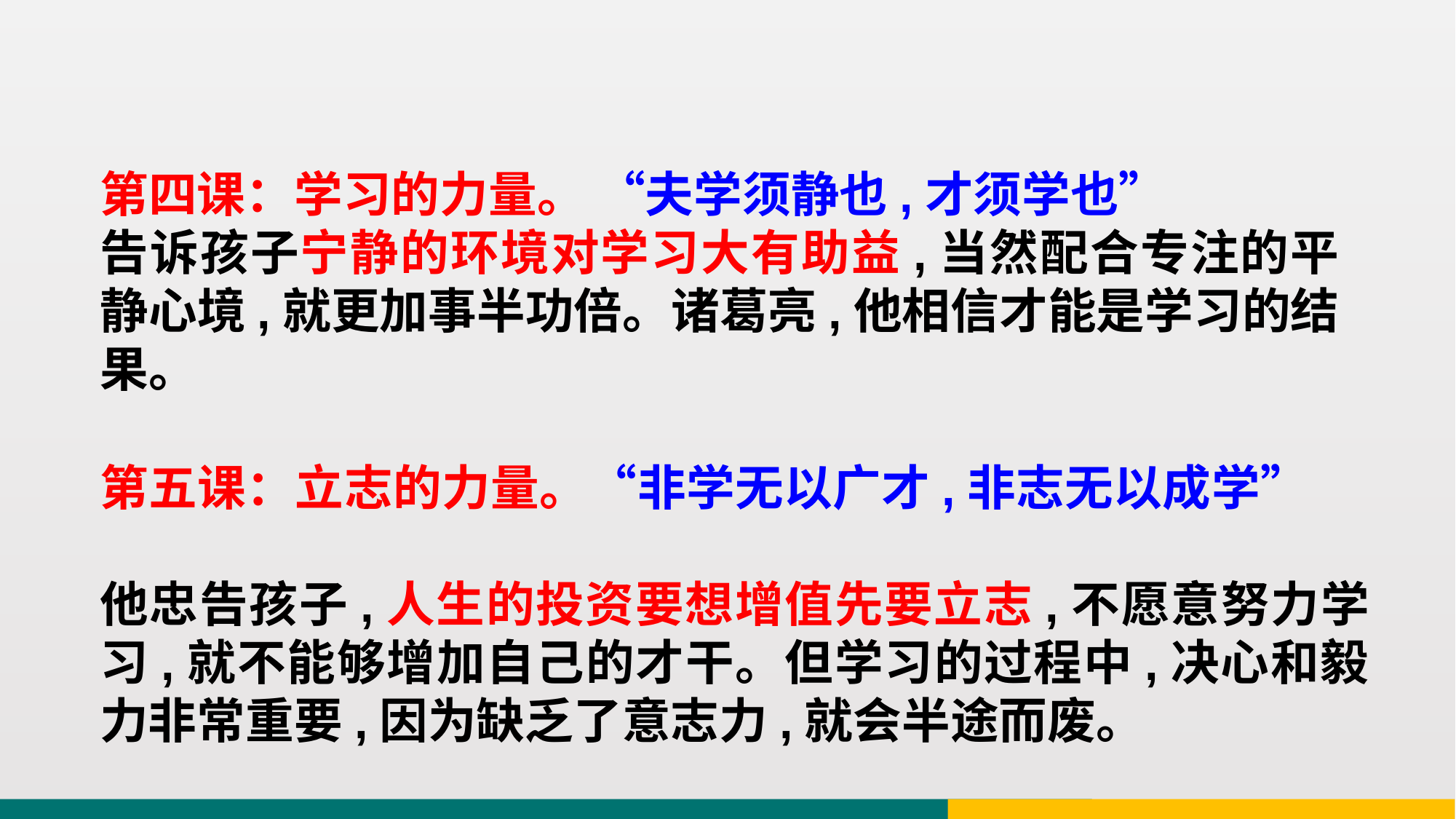

第四课：学习的力量。 “夫学须静也,才须学也”
告诉孩子宁静的环境对学习大有助益,当然配合专注的平静心境,就更加事半功倍。诸葛亮,他相信才能是学习的结果。
第五课：立志的力量。“非学无以广才,非志无以成学”
他忠告孩子,人生的投资要想增值先要立志,不愿意努力学习,就不能够增加自己的才干。但学习的过程中,决心和毅力非常重要,因为缺乏了意志力,就会半途而废。